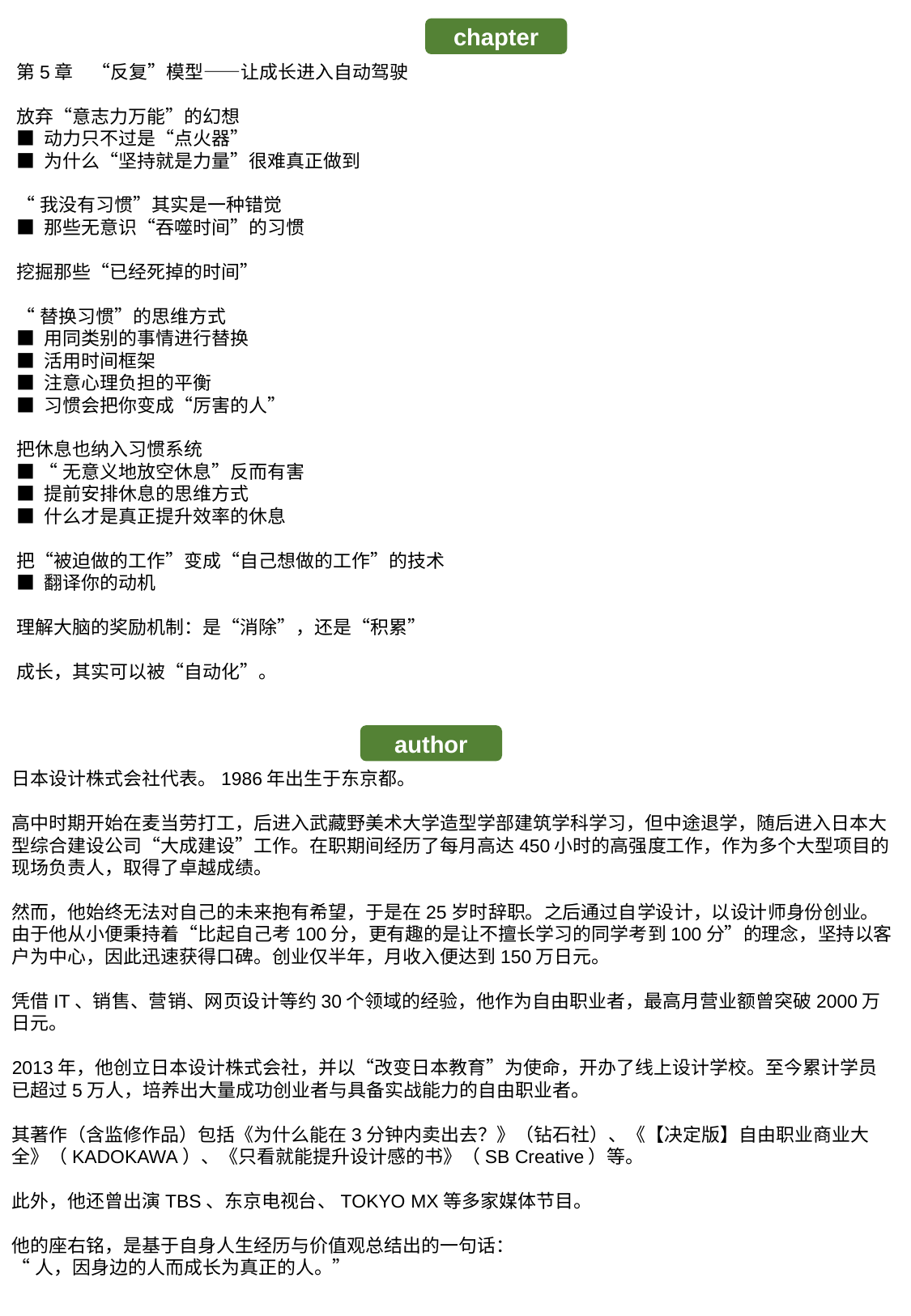

chapter
第5章　“反复”模型——让成长进入自动驾驶

放弃“意志力万能”的幻想
■ 动力只不过是“点火器”
■ 为什么“坚持就是力量”很难真正做到

“我没有习惯”其实是一种错觉
■ 那些无意识“吞噬时间”的习惯

挖掘那些“已经死掉的时间”

“替换习惯”的思维方式
■ 用同类别的事情进行替换
■ 活用时间框架
■ 注意心理负担的平衡
■ 习惯会把你变成“厉害的人”

把休息也纳入习惯系统
■ “无意义地放空休息”反而有害
■ 提前安排休息的思维方式
■ 什么才是真正提升效率的休息

把“被迫做的工作”变成“自己想做的工作”的技术
■ 翻译你的动机

理解大脑的奖励机制：是“消除”，还是“积累”

成长，其实可以被“自动化”。
author
日本设计株式会社代表。1986年出生于东京都。

高中时期开始在麦当劳打工，后进入武藏野美术大学造型学部建筑学科学习，但中途退学，随后进入日本大型综合建设公司“大成建设”工作。在职期间经历了每月高达450小时的高强度工作，作为多个大型项目的现场负责人，取得了卓越成绩。

然而，他始终无法对自己的未来抱有希望，于是在25岁时辞职。之后通过自学设计，以设计师身份创业。由于他从小便秉持着“比起自己考100分，更有趣的是让不擅长学习的同学考到100分”的理念，坚持以客户为中心，因此迅速获得口碑。创业仅半年，月收入便达到150万日元。

凭借IT、销售、营销、网页设计等约30个领域的经验，他作为自由职业者，最高月营业额曾突破2000万日元。

2013年，他创立日本设计株式会社，并以“改变日本教育”为使命，开办了线上设计学校。至今累计学员已超过5万人，培养出大量成功创业者与具备实战能力的自由职业者。

其著作（含监修作品）包括《为什么能在3分钟内卖出去？》（钻石社）、《【决定版】自由职业商业大全》（KADOKAWA）、《只看就能提升设计感的书》（SB Creative）等。

此外，他还曾出演TBS、东京电视台、TOKYO MX等多家媒体节目。

他的座右铭，是基于自身人生经历与价值观总结出的一句话：
“人，因身边的人而成长为真正的人。”